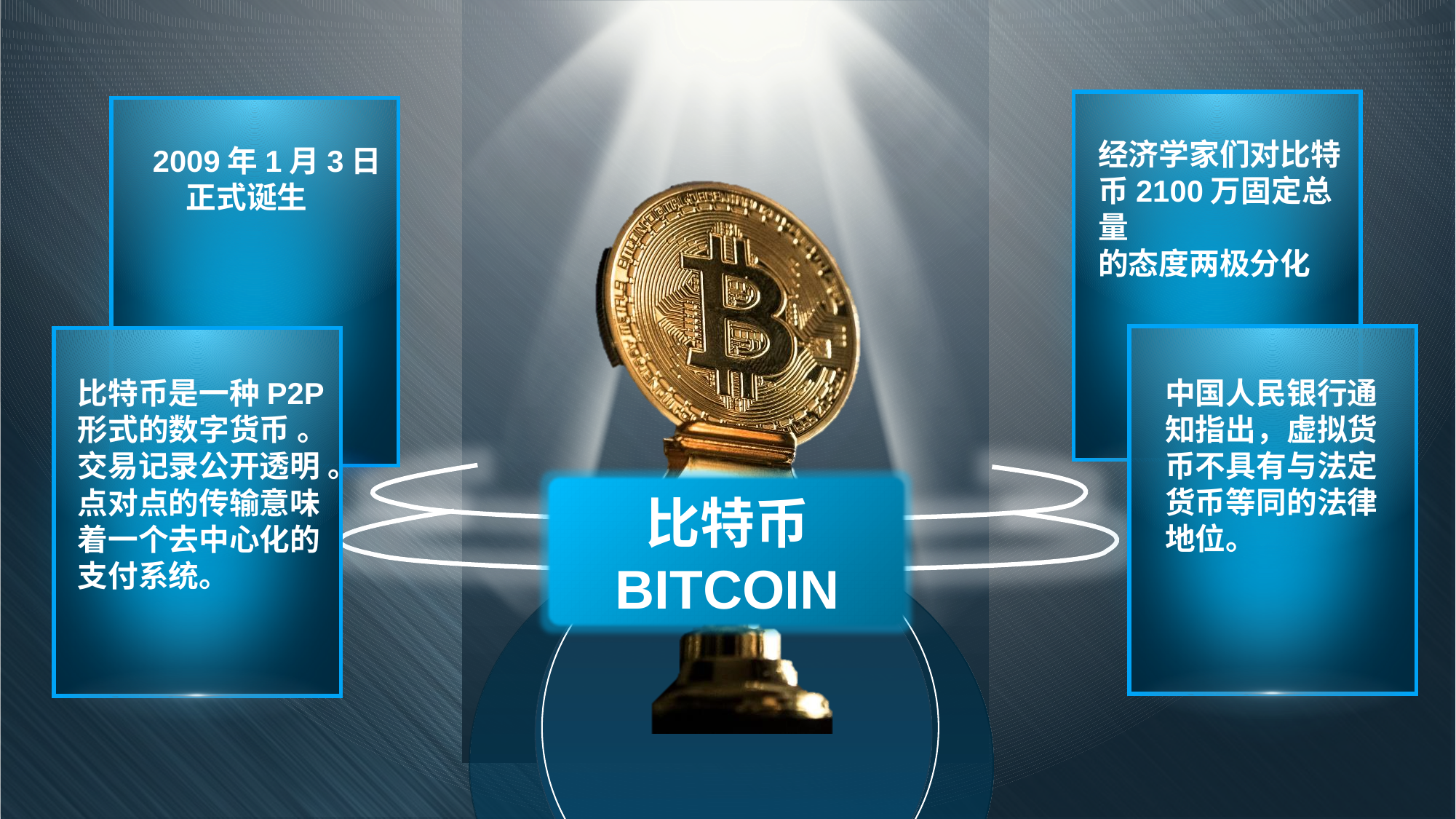

经济学家们对比特
币2100万固定总量
的态度两极分化
 2009年1月3日
     正式诞生
中国人民银行通
知指出，虚拟货
币不具有与法定
货币等同的法律
地位。

比特币是一种P2P
形式的数字货币 。
交易记录公开透明 。
点对点的传输意味
着一个去中心化的
支付系统。

比特币
BITCOIN